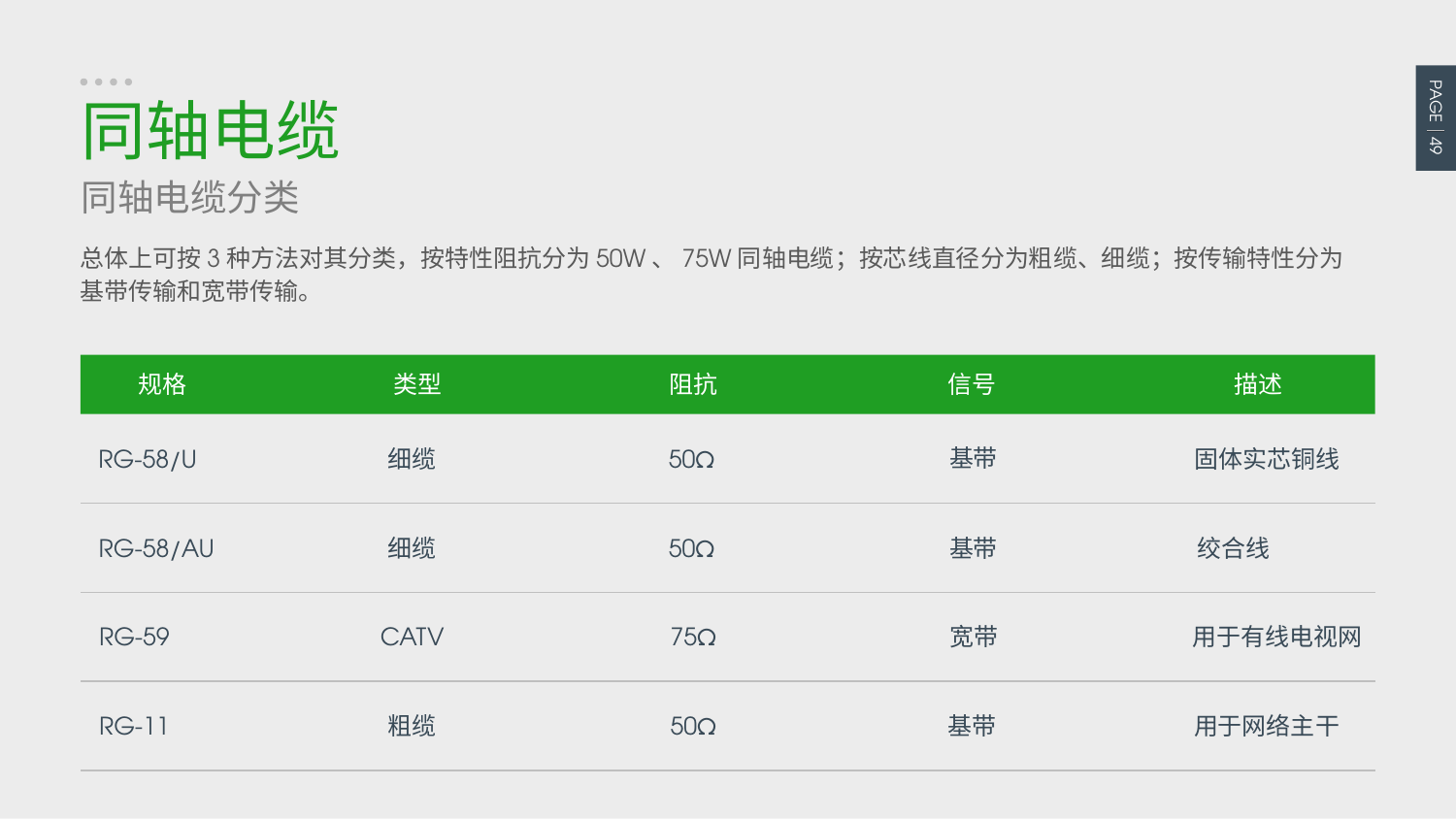

PAGE   49
同轴电缆
同轴电缆分类
总体上可按3种方法对其分类，按特性阻抗分为50W、75W同轴电缆；按芯线直径分为粗缆、细缆；按传输特性分为基带传输和宽带传输。

规格
类型
阻抗
信号
描述
基带
50Ω
细缆
RG-58/U
固体实芯铜线
基带
50Ω
细缆
绞合线
RG-58/AU
宽带
75Ω
CATV
用于有线电视网
RG-59
50Ω
基带
粗缆
用于网络主干
RG-11